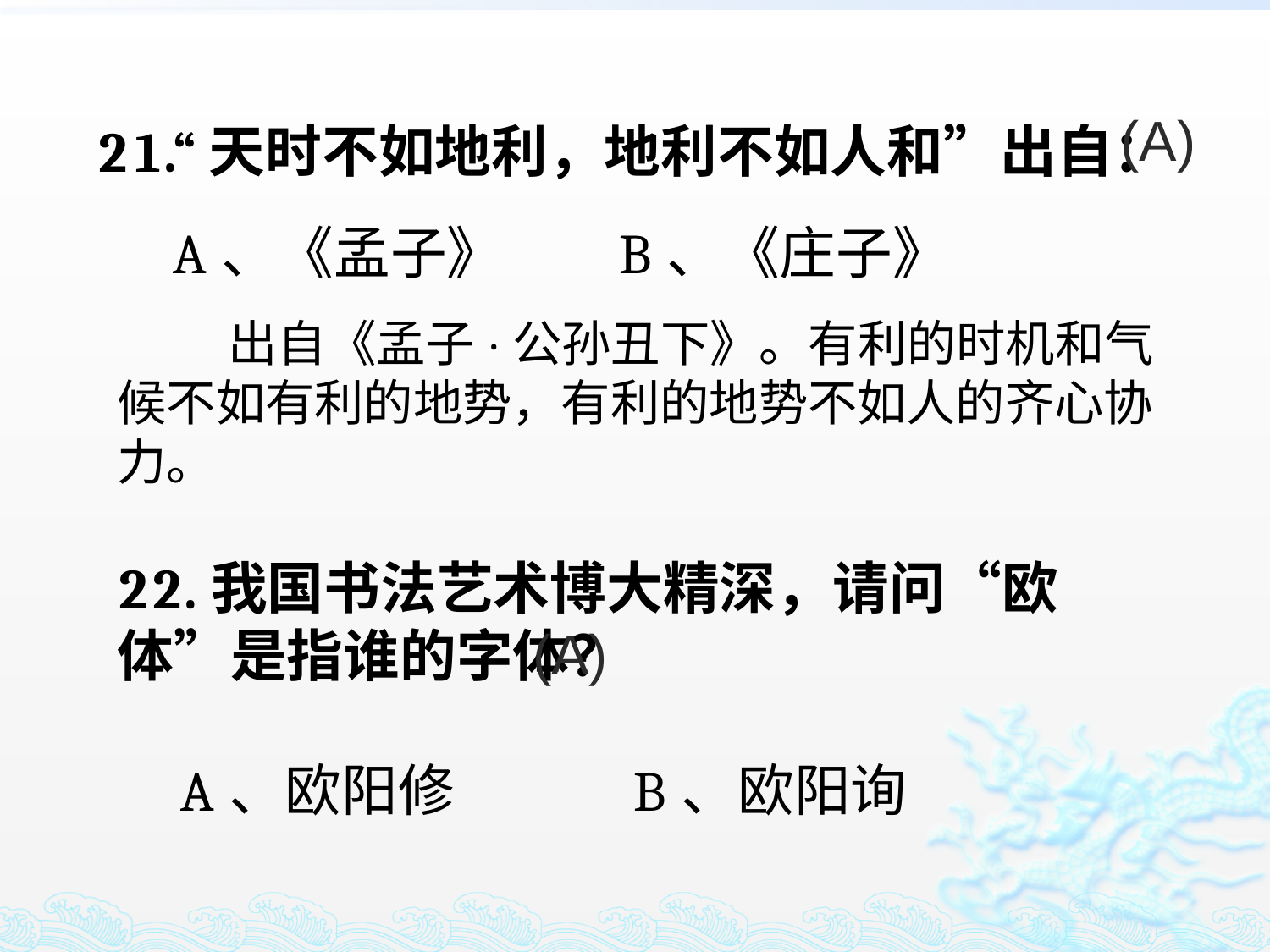

21.“天时不如地利，地利不如人和”出自：
      A、《孟子》        B、《庄子》
(A)
         出自《孟子·公孙丑下》。有利的时机和气候不如有利的地势，有利的地势不如人的齐心协力。
22.我国书法艺术博大精深，请问“欧体”是指谁的字体？

     A、欧阳修             B、欧阳询
(A)